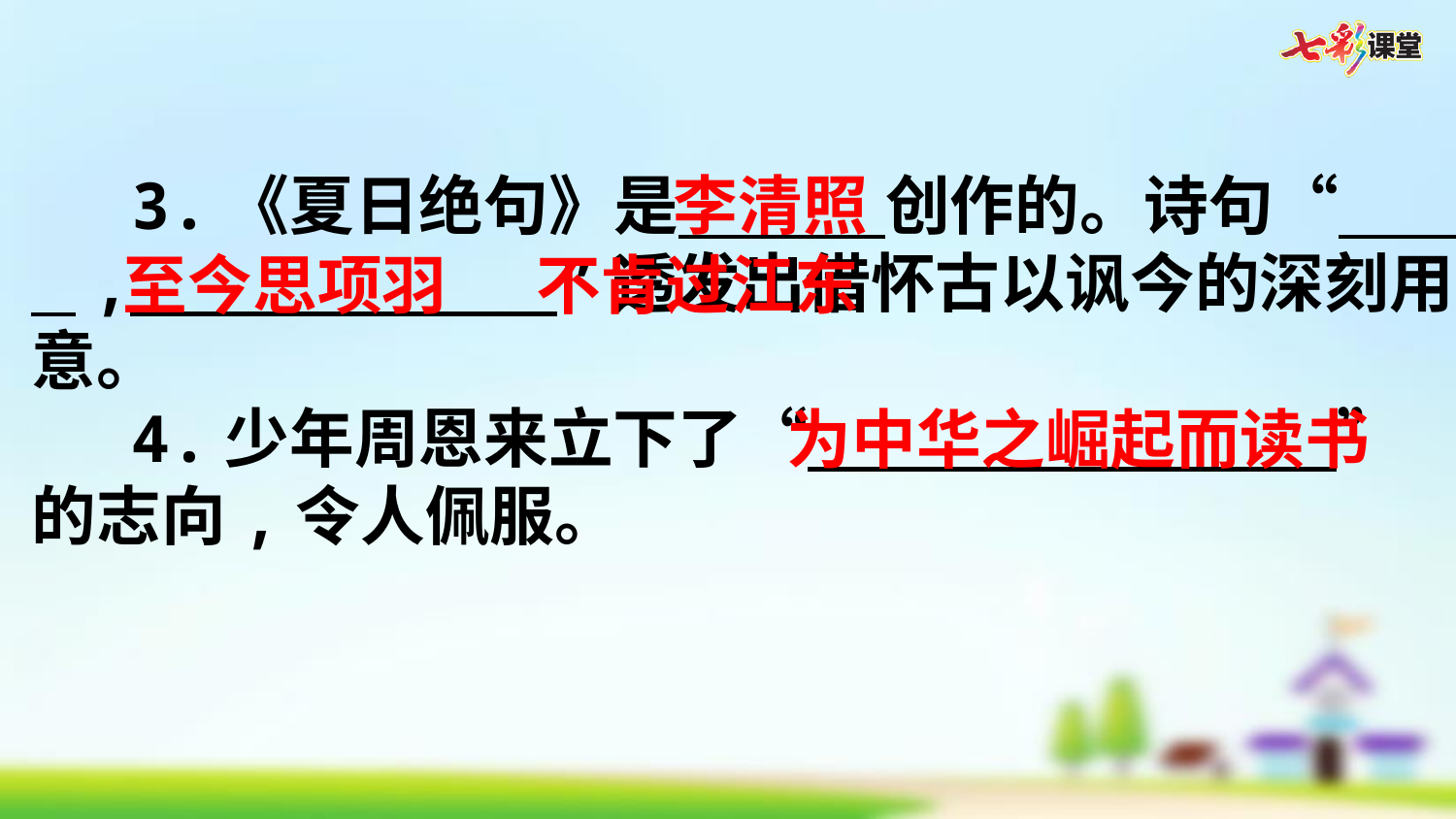

3.《夏日绝句》是        创作的。诗句“            ,           ”透发出借怀古以讽今的深刻用意。
4.少年周恩来立下了“                   ”的志向,令人佩服。
李清照
至今思项羽
不肯过江东
为中华之崛起而读书